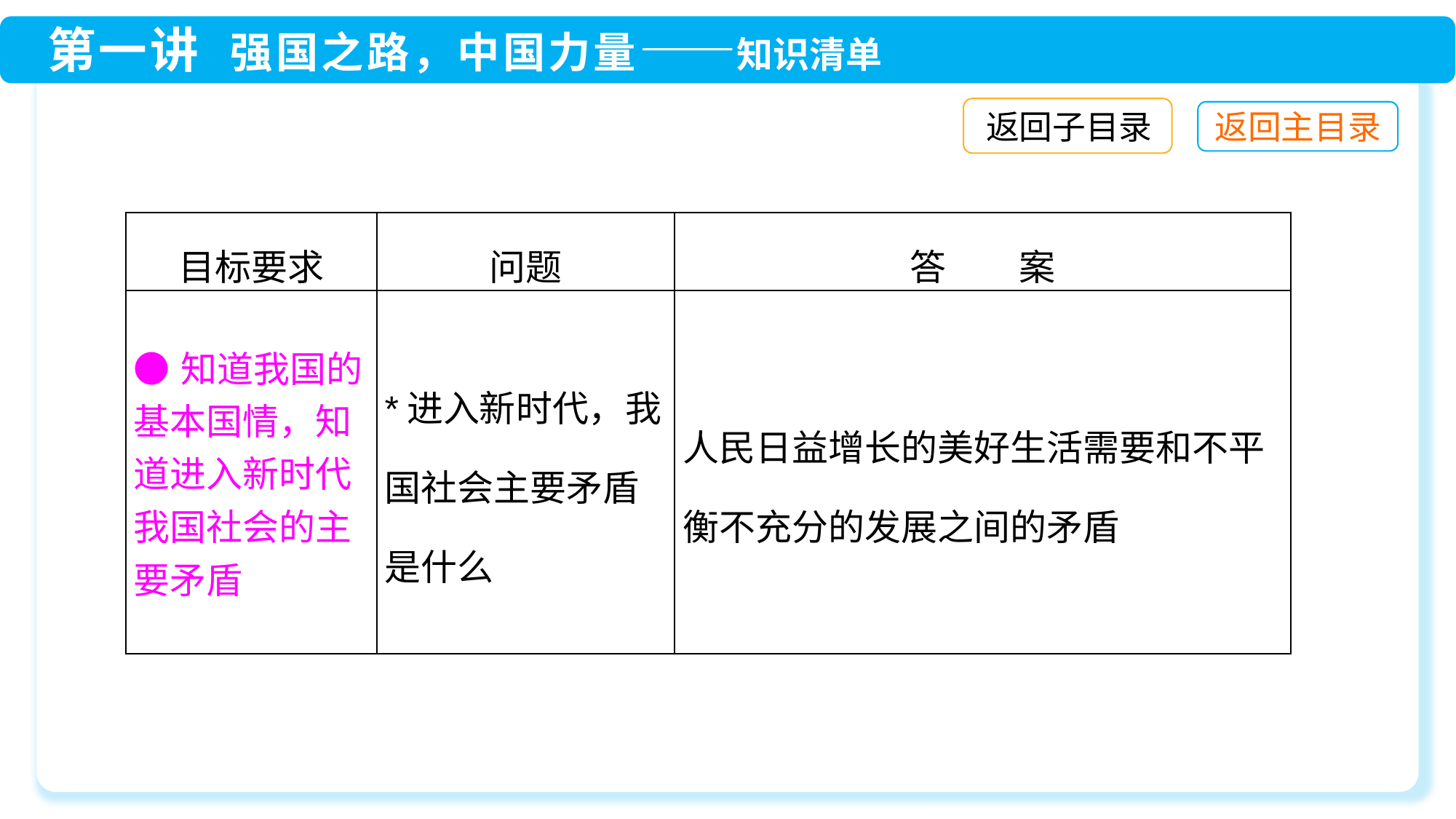

返回子目录
| 目标要求 | 问题 | 答　　案 |
| --- | --- | --- |
| ●知道我国的基本国情，知道进入新时代我国社会的主要矛盾 | \*进入新时代，我国社会主要矛盾是什么 | 人民日益增长的美好生活需要和不平衡不充分的发展之间的矛盾 |